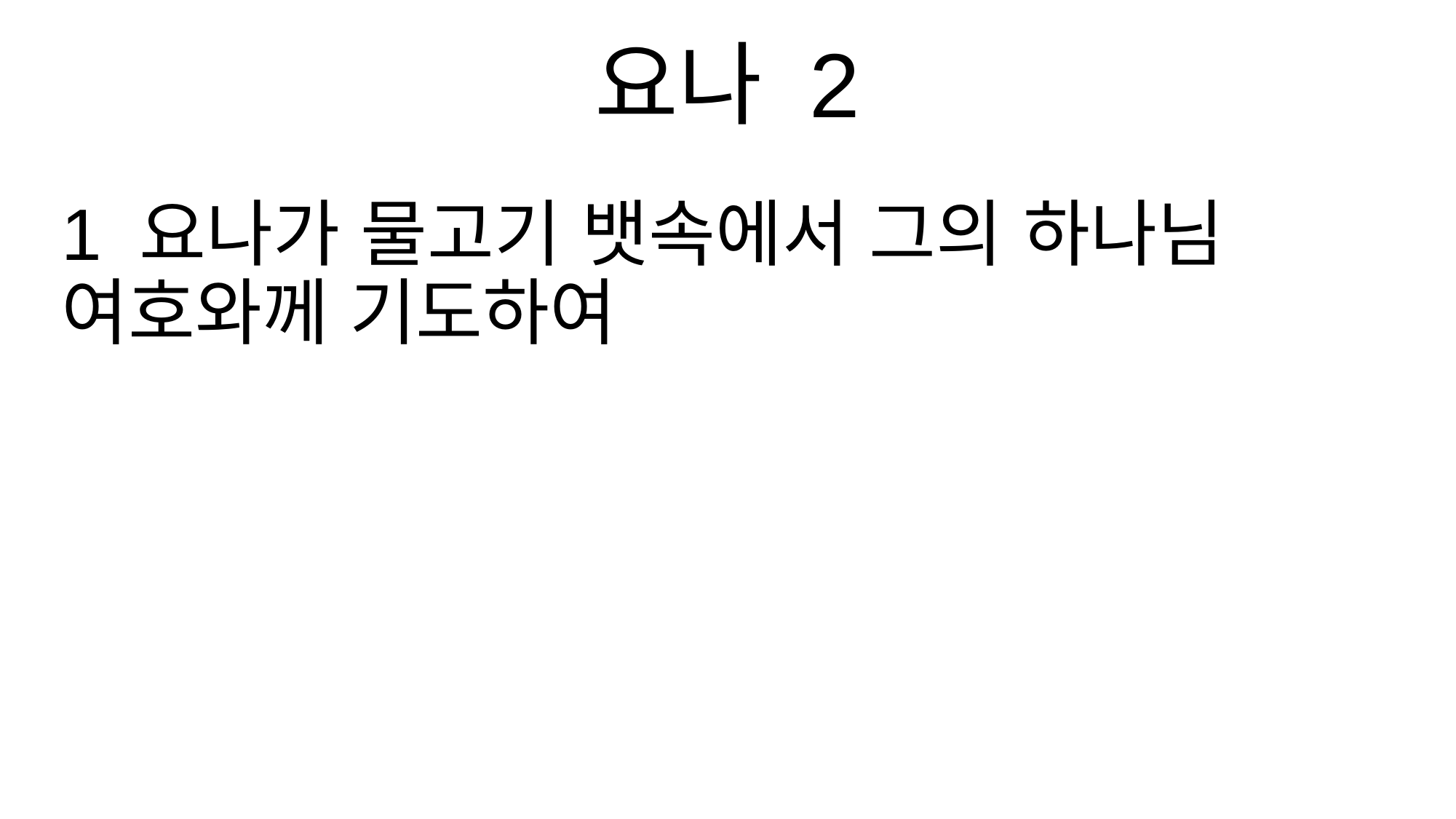

요나 2
1 요나가 물고기 뱃속에서 그의 하나님 여호와께 기도하여